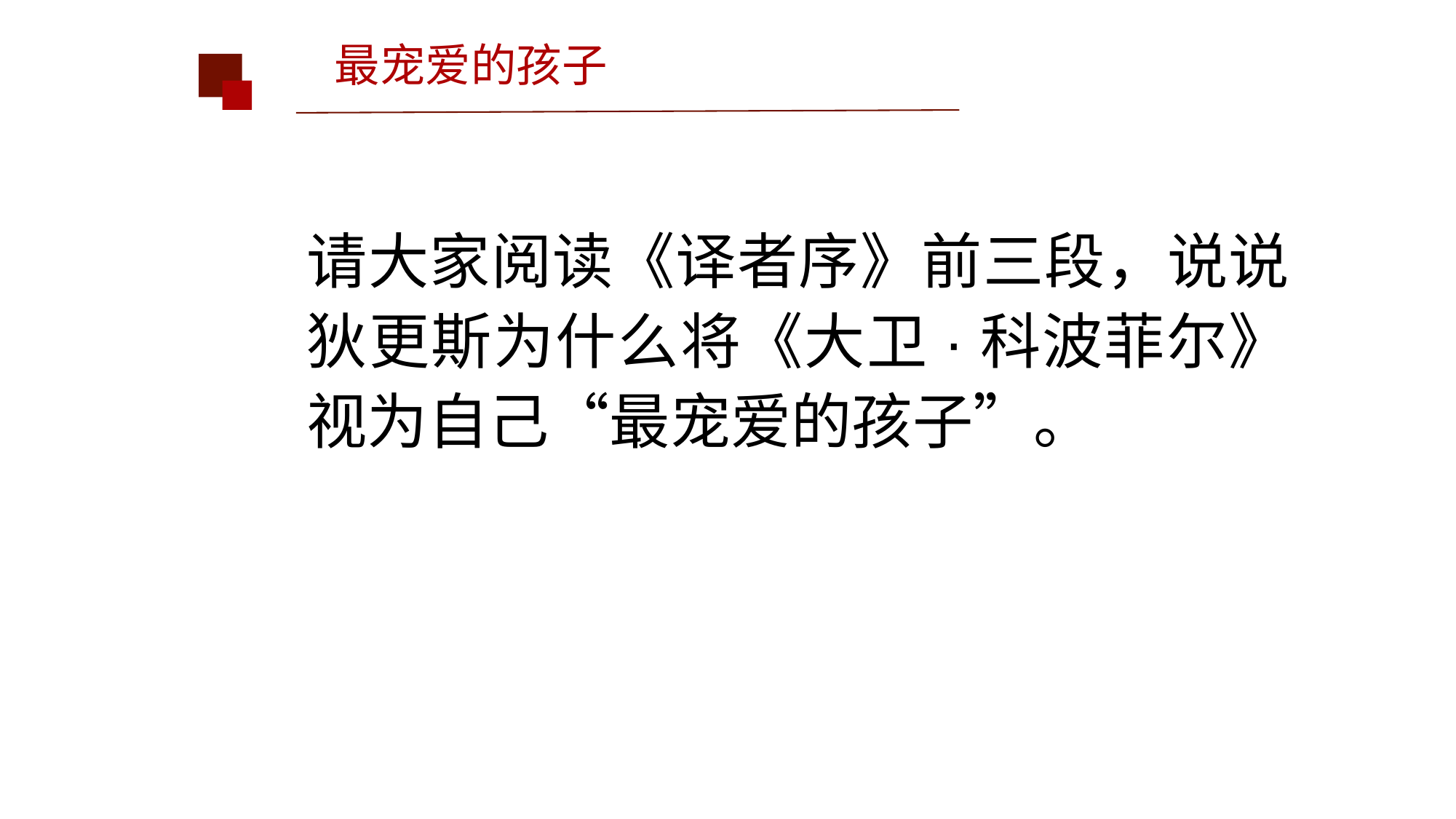

最宠爱的孩子

请大家阅读《译者序》前三段，说说狄更斯为什么将《大卫·科波菲尔》视为自己“最宠爱的孩子”。